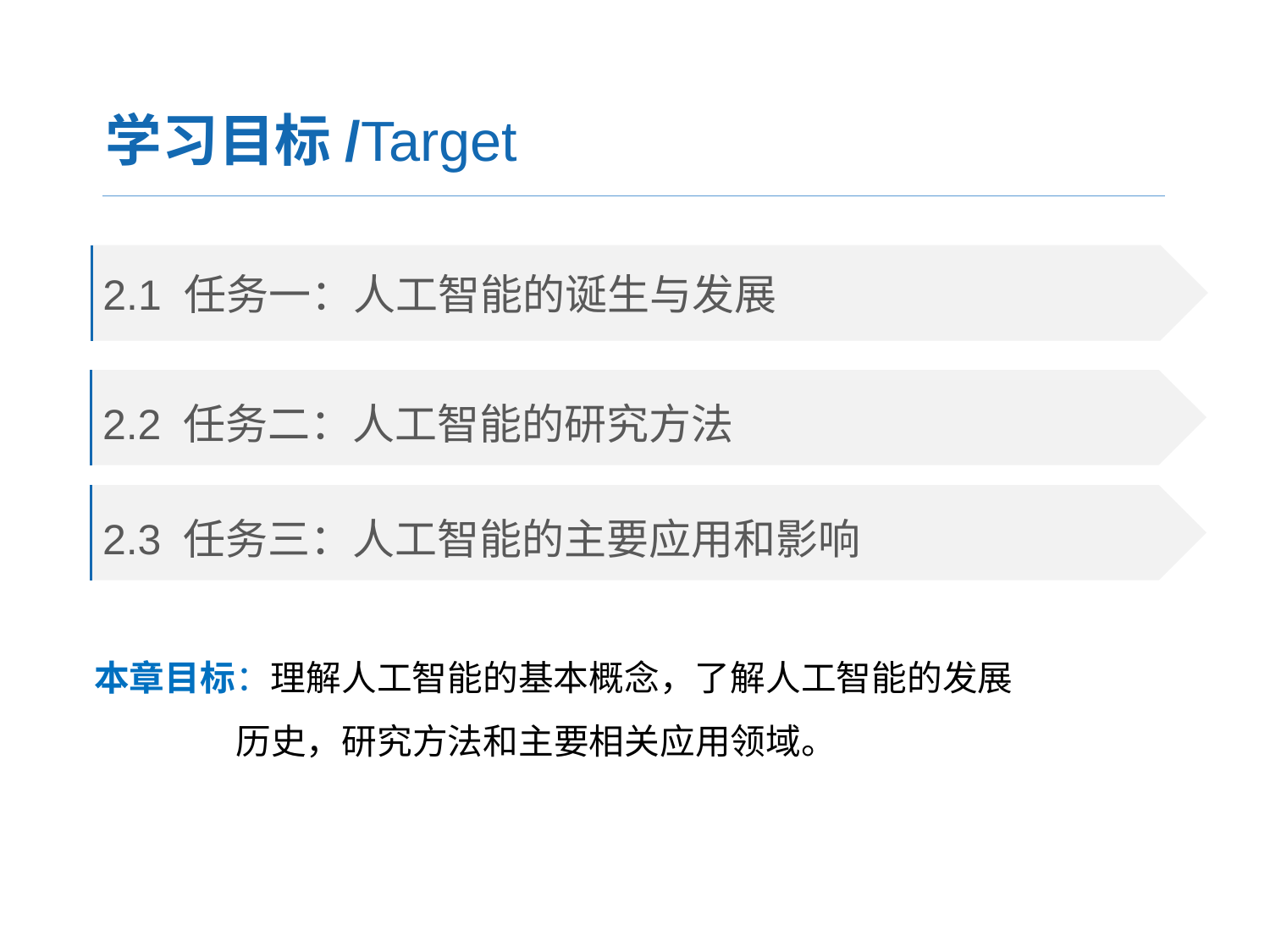

学习目标/Target
2.1 任务一：人工智能的诞生与发展

2.2 任务二：人工智能的研究方法

2.3 任务三：人工智能的主要应用和影响

本章目标：理解人工智能的基本概念，了解人工智能的发展
                 历史，研究方法和主要相关应用领域。